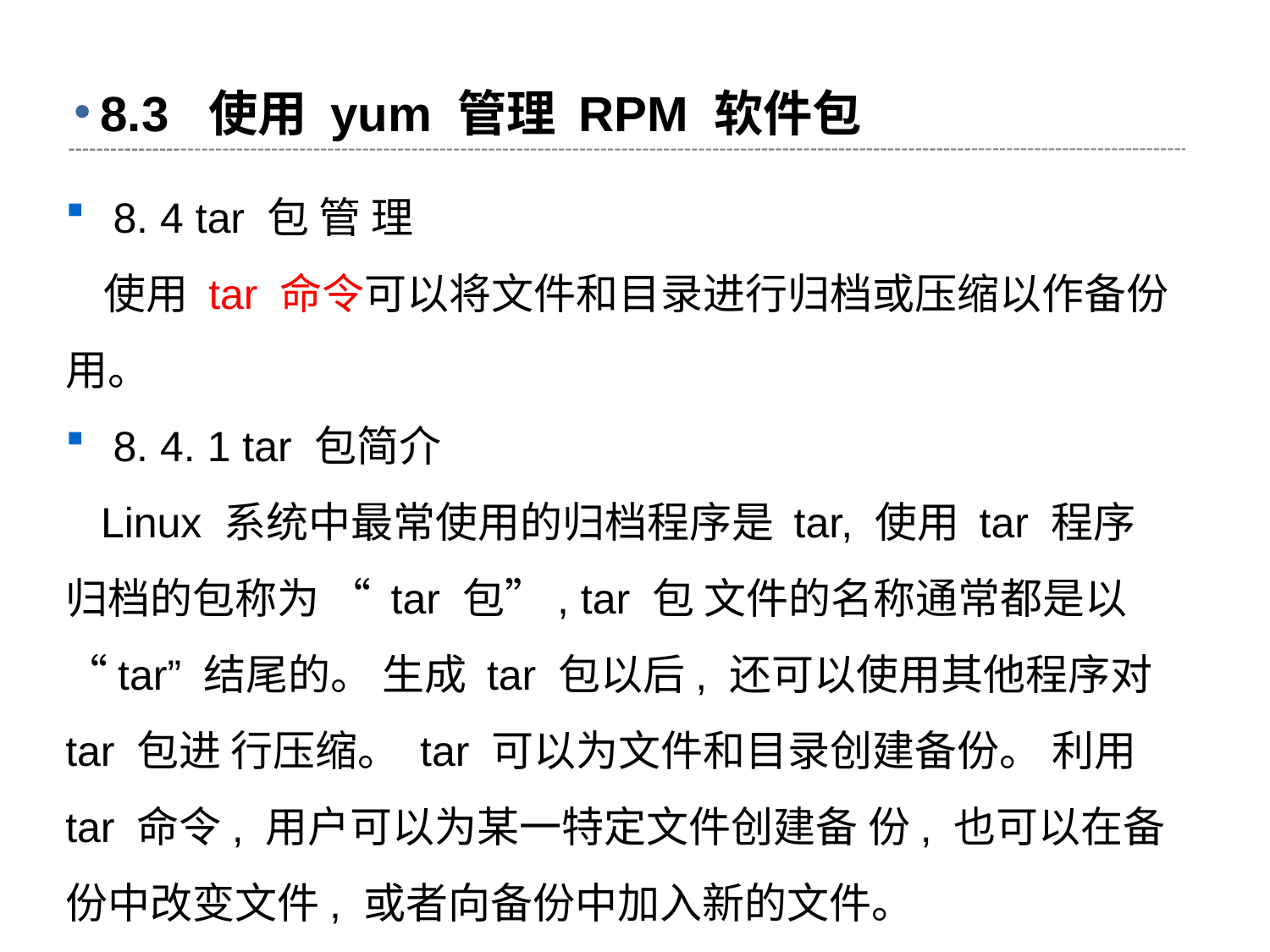

# 8.3  使用 yum 管理 RPM 软件包
8. 4 tar 包 管 理
   使用 tar 命令可以将文件和目录进行归档或压缩以作备份用。
8. 4. 1 tar 包简介
   Linux 系统中最常使用的归档程序是 tar, 使用 tar 程序归档的包称为 “ tar 包”, tar 包 文件的名称通常都是以 “tar” 结尾的。 生成 tar 包以后, 还可以使用其他程序对 tar 包进 行压缩。 tar 可以为文件和目录创建备份。 利用 tar 命令, 用户可以为某一特定文件创建备 份, 也可以在备份中改变文件, 或者向备份中加入新的文件。